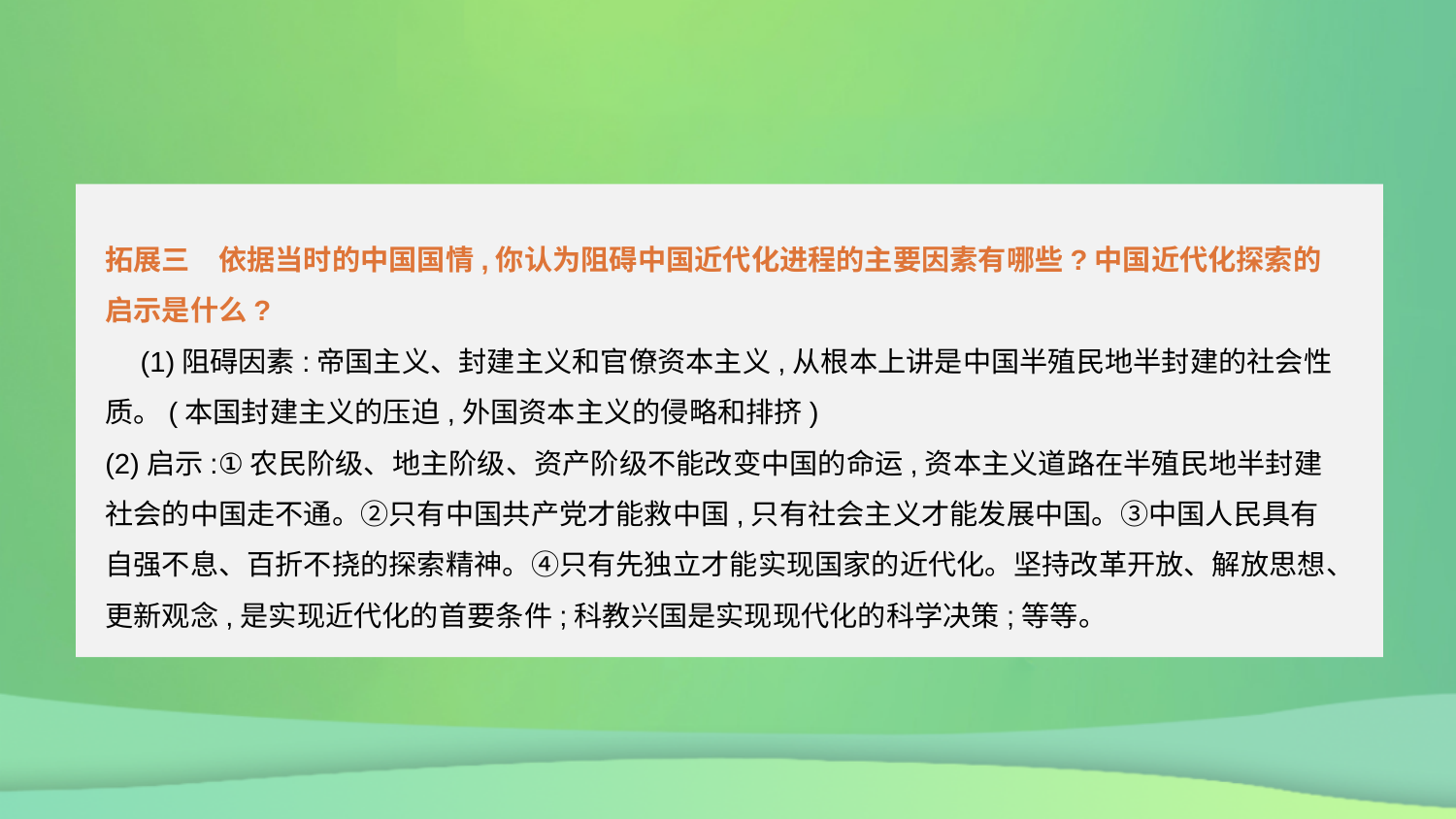

拓展三　依据当时的中国国情,你认为阻碍中国近代化进程的主要因素有哪些?中国近代化探索的
启示是什么?
　(1)阻碍因素:帝国主义、封建主义和官僚资本主义,从根本上讲是中国半殖民地半封建的社会性质。(本国封建主义的压迫,外国资本主义的侵略和排挤)
(2)启示:①农民阶级、地主阶级、资产阶级不能改变中国的命运,资本主义道路在半殖民地半封建社会的中国走不通。②只有中国共产党才能救中国,只有社会主义才能发展中国。③中国人民具有自强不息、百折不挠的探索精神。④只有先独立才能实现国家的近代化。坚持改革开放、解放思想、更新观念,是实现近代化的首要条件;科教兴国是实现现代化的科学决策;等等。